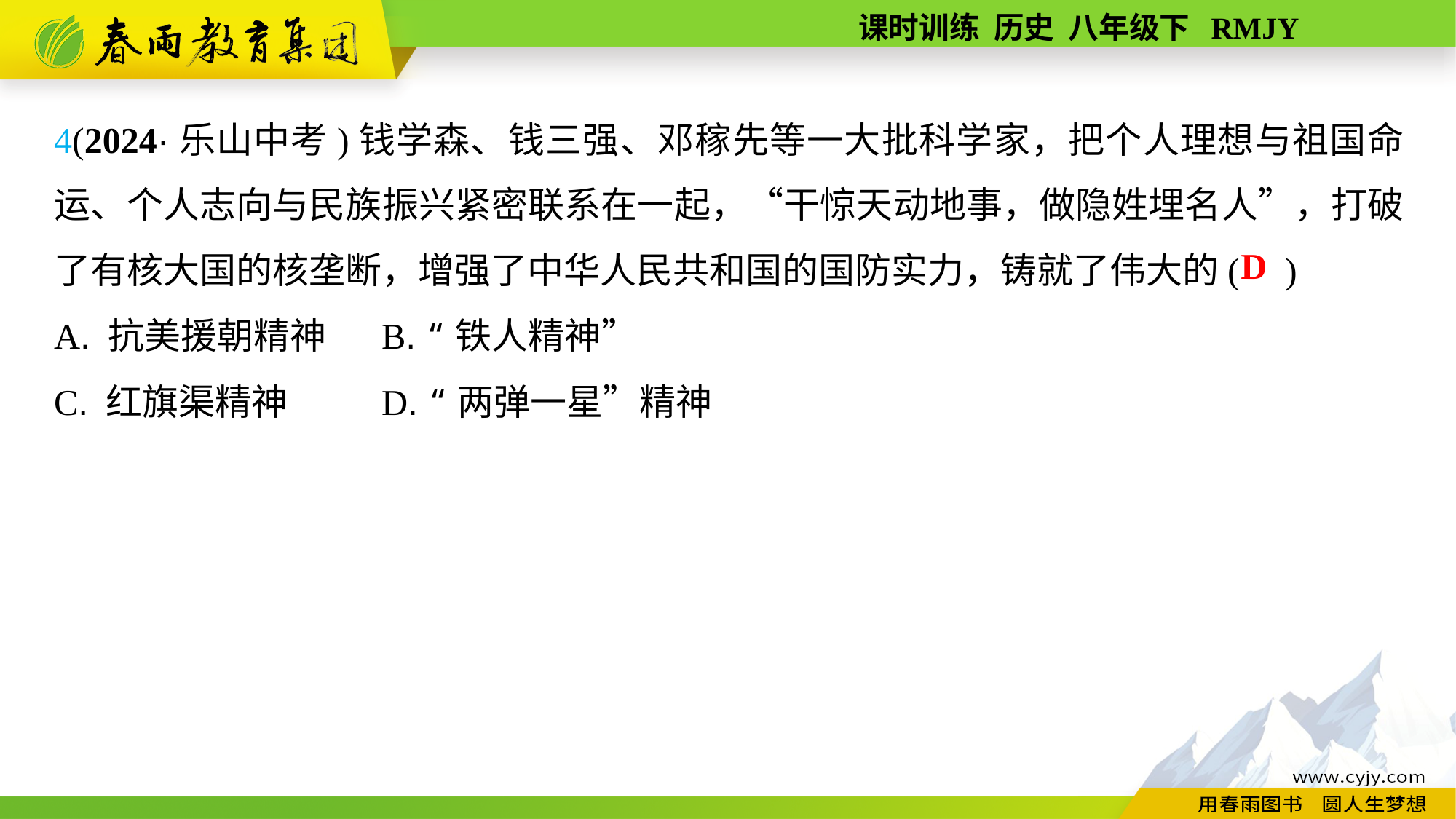

4(2024·乐山中考)钱学森、钱三强、邓稼先等一大批科学家，把个人理想与祖国命运、个人志向与民族振兴紧密联系在一起，“干惊天动地事，做隐姓埋名人”，打破了有核大国的核垄断，增强了中华人民共和国的国防实力，铸就了伟大的(     )
A. 抗美援朝精神	B. “铁人精神”
C. 红旗渠精神	D. “两弹一星”精神
D